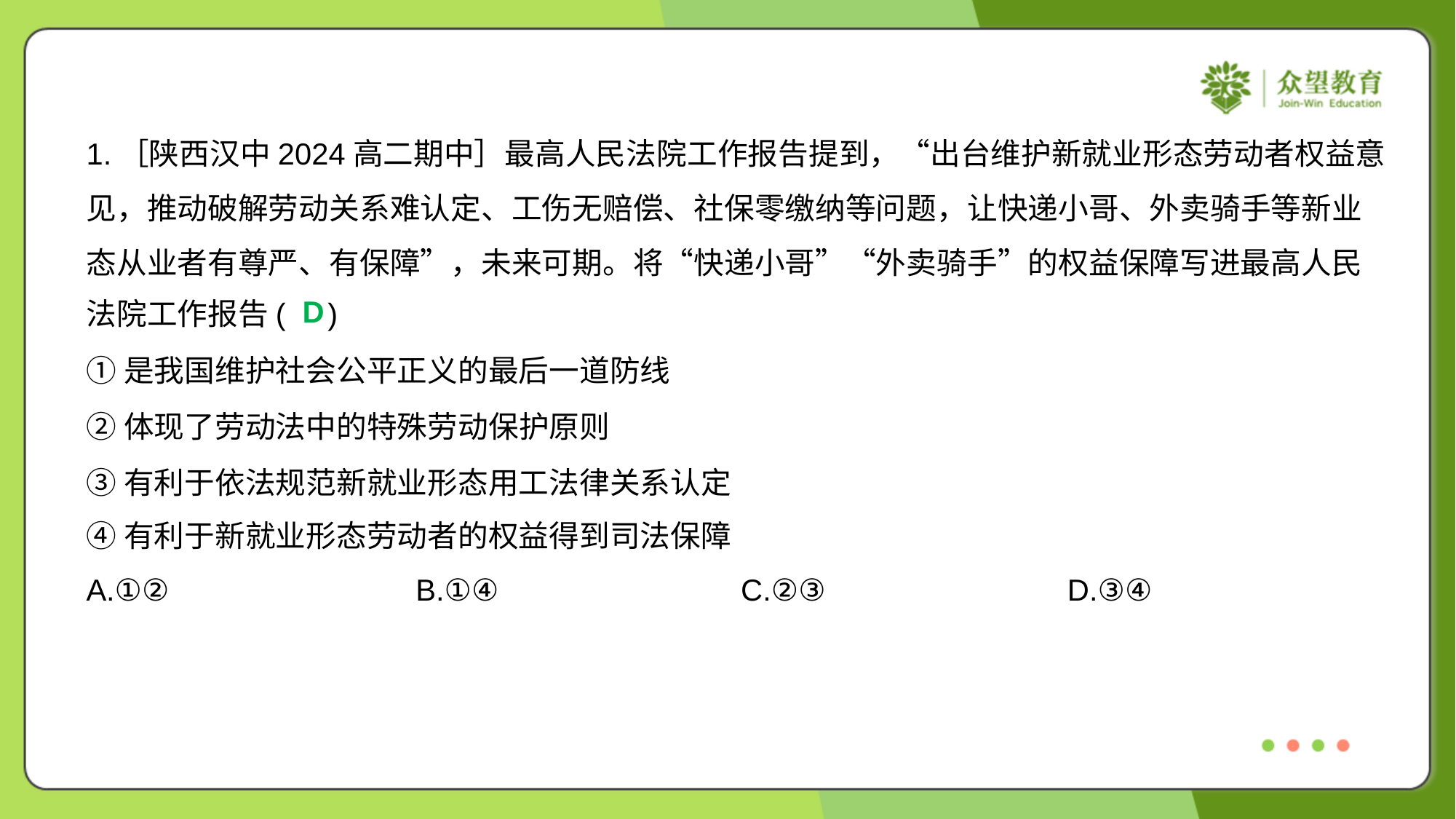

1.［陕西汉中2024高二期中］最高人民法院工作报告提到，“出台维护新就业形态劳动者权益意
见，推动破解劳动关系难认定、工伤无赔偿、社保零缴纳等问题，让快递小哥、外卖骑手等新业
态从业者有尊严、有保障”，未来可期。将“快递小哥”“外卖骑手”的权益保障写进最高人民
法院工作报告(     )
D
①是我国维护社会公平正义的最后一道防线
②体现了劳动法中的特殊劳动保护原则
③有利于依法规范新就业形态用工法律关系认定
④有利于新就业形态劳动者的权益得到司法保障
A.①②	B.①④	C.②③	D.③④